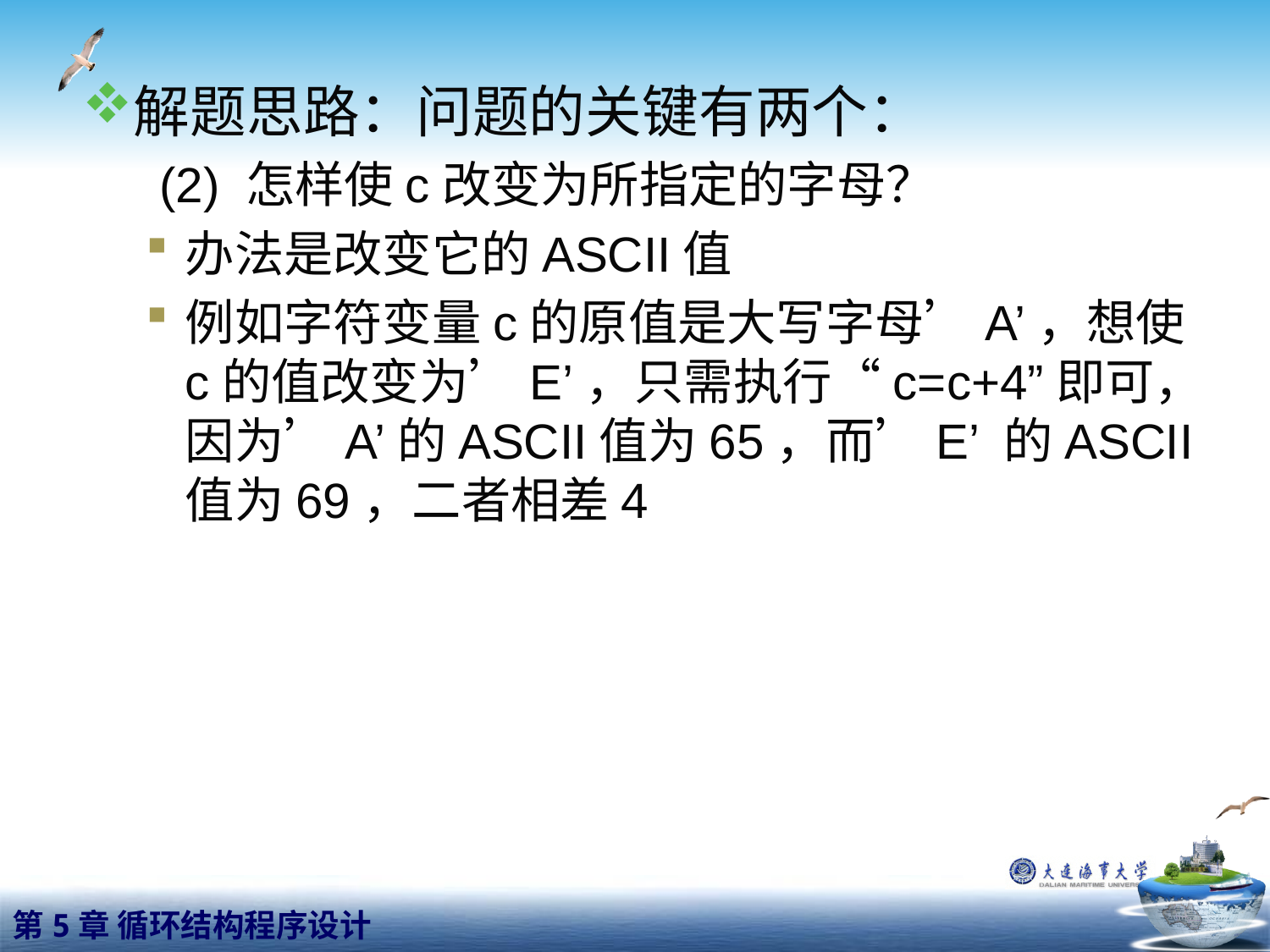

解题思路：问题的关键有两个：
 (2) 怎样使c改变为所指定的字母？
办法是改变它的ASCII值
例如字符变量c的原值是大写字母’A’，想使c的值改变为’E’，只需执行“c=c+4”即可，因为’A’的ASCII值为65，而’E’ 的ASCII值为69，二者相差4